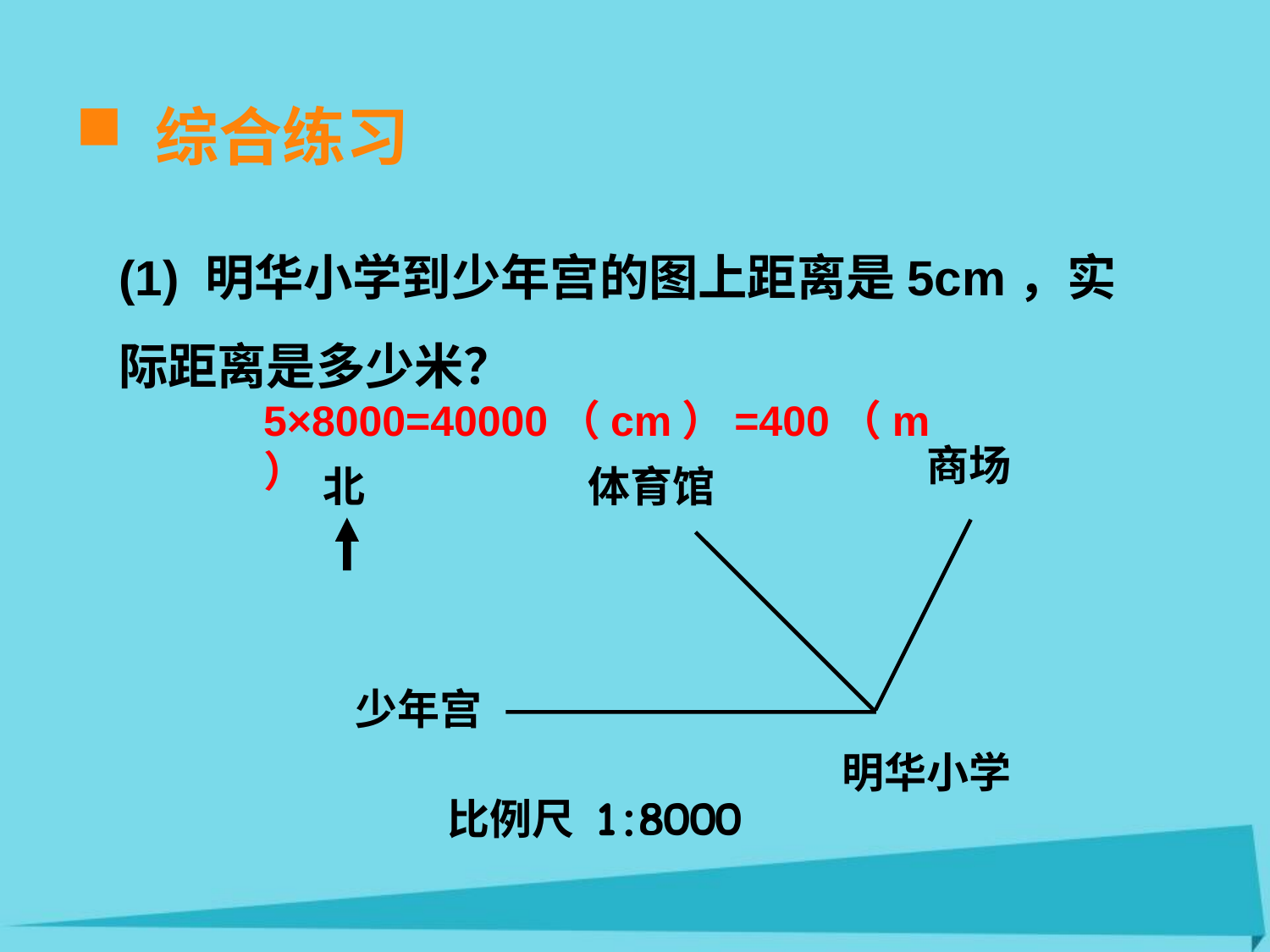

综合练习
(1) 明华小学到少年宫的图上距离是5cm，实际距离是多少米？
5×8000=40000（cm）=400（m）
商场
北
体育馆

少年宫

明华小学
比例尺 1:8000